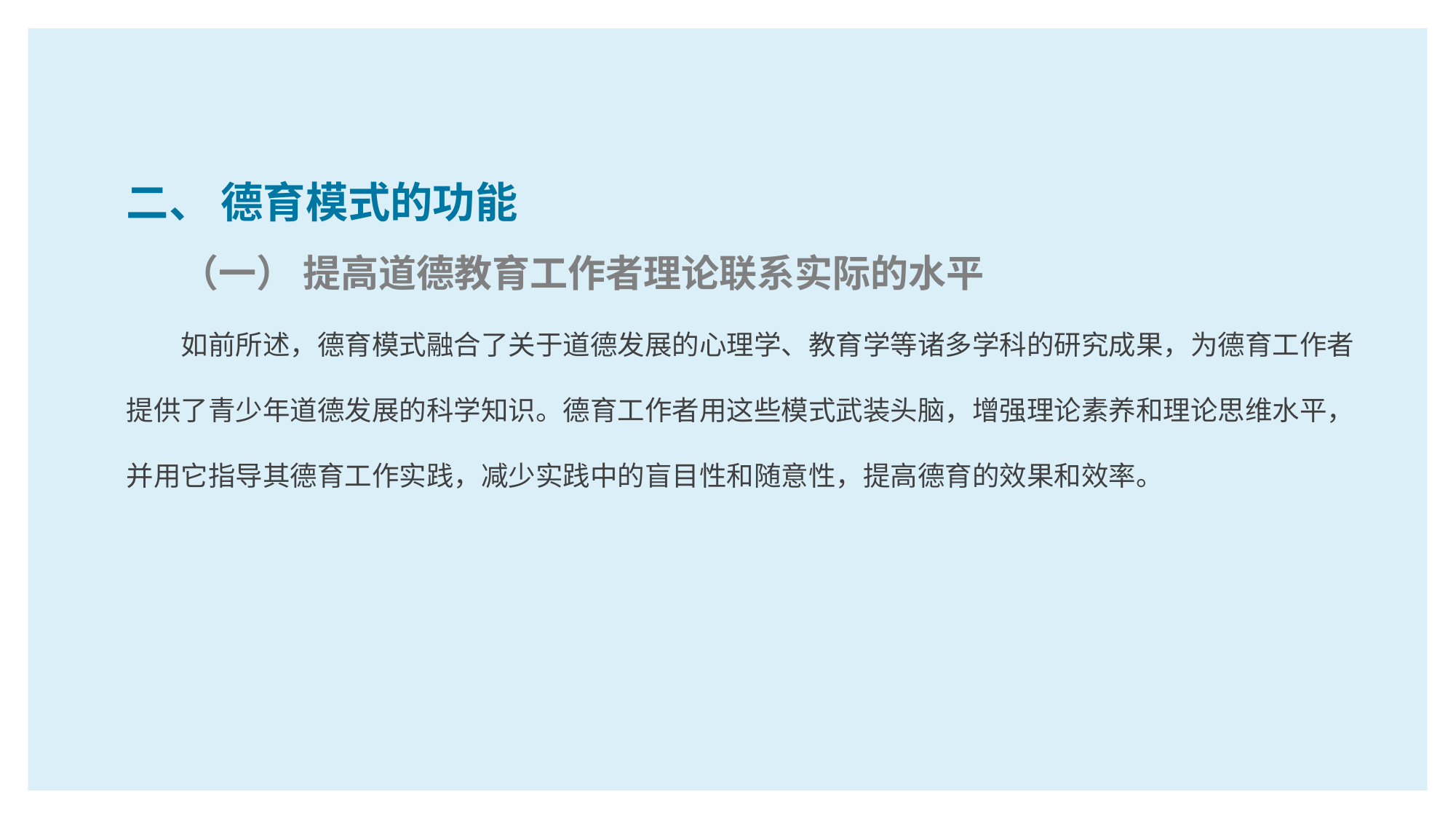

二、 德育模式的功能
（一） 提高道德教育工作者理论联系实际的水平
如前所述，德育模式融合了关于道德发展的心理学、教育学等诸多学科的研究成果，为德育工作者提供了青少年道德发展的科学知识。德育工作者用这些模式武装头脑，增强理论素养和理论思维水平，并用它指导其德育工作实践，减少实践中的盲目性和随意性，提高德育的效果和效率。